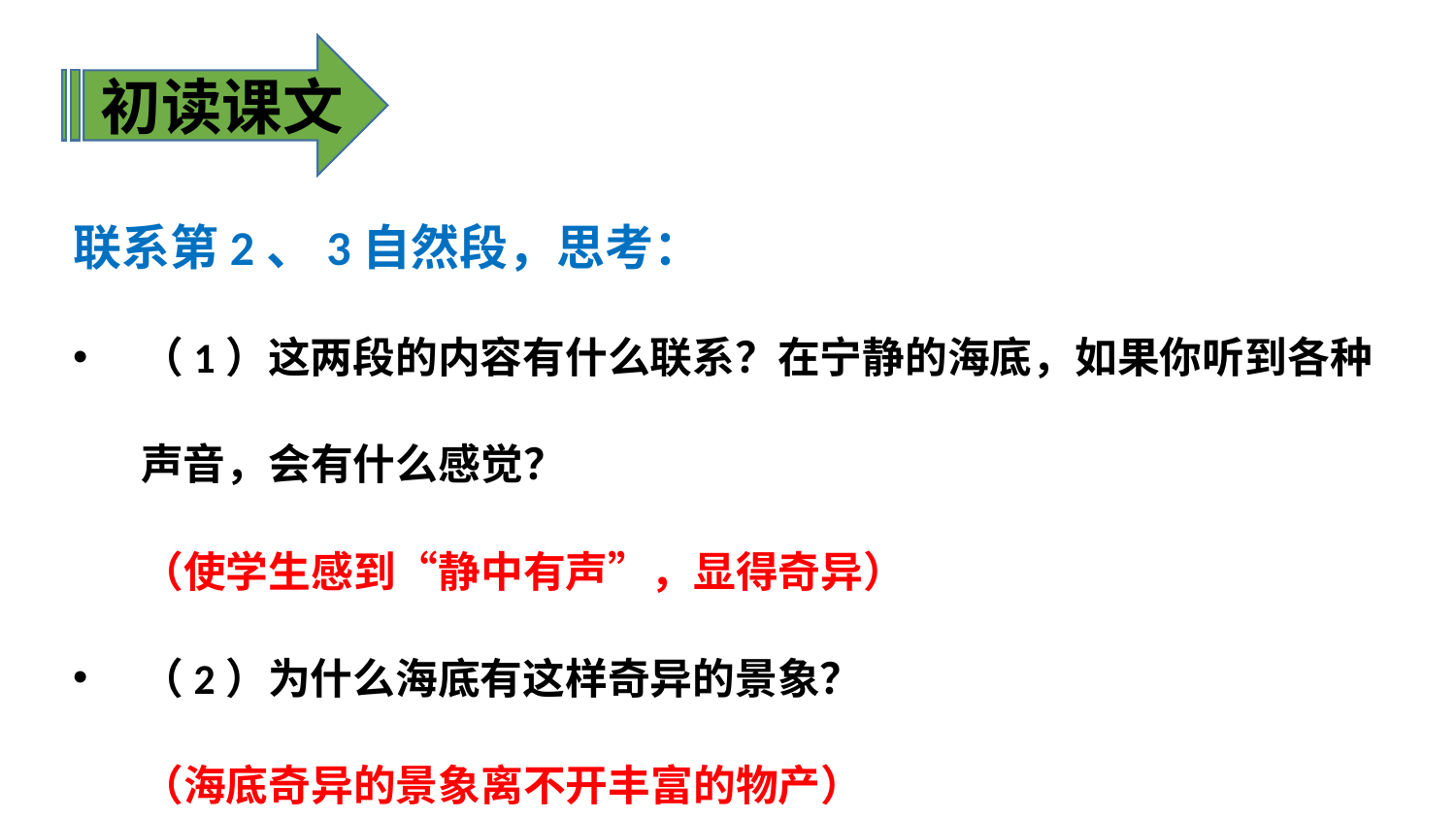

初读课文
联系第2、3自然段，思考：
（1）这两段的内容有什么联系？在宁静的海底，如果你听到各种声音，会有什么感觉？
      （使学生感到“静中有声”，显得奇异）
（2）为什么海底有这样奇异的景象？
      （海底奇异的景象离不开丰富的物产）